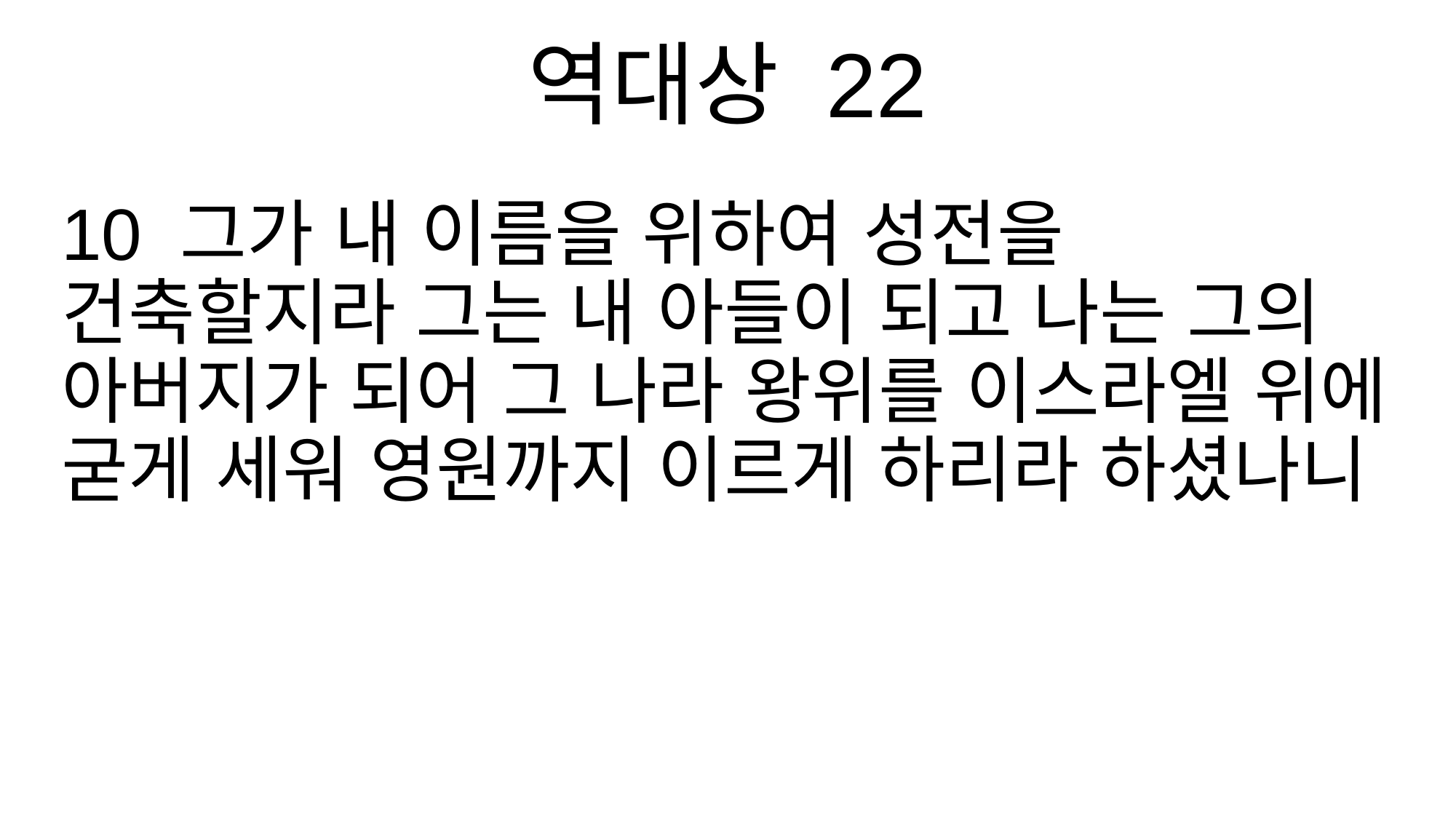

역대상 22
10 그가 내 이름을 위하여 성전을 건축할지라 그는 내 아들이 되고 나는 그의 아버지가 되어 그 나라 왕위를 이스라엘 위에 굳게 세워 영원까지 이르게 하리라 하셨나니